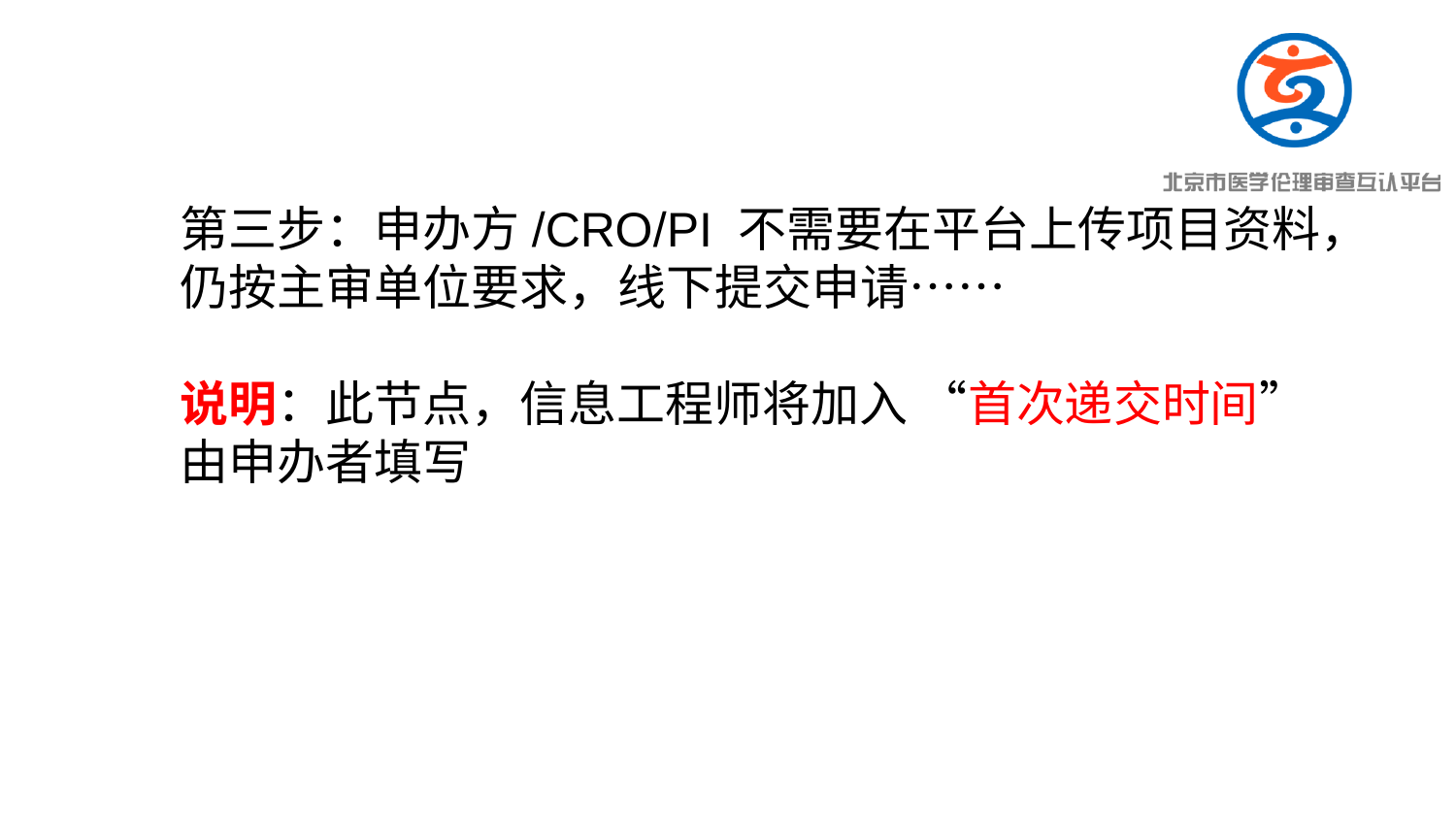

第三步：申办方/CRO/PI 不需要在平台上传项目资料，仍按主审单位要求，线下提交申请……

说明：此节点，信息工程师将加入 “首次递交时间”
由申办者填写